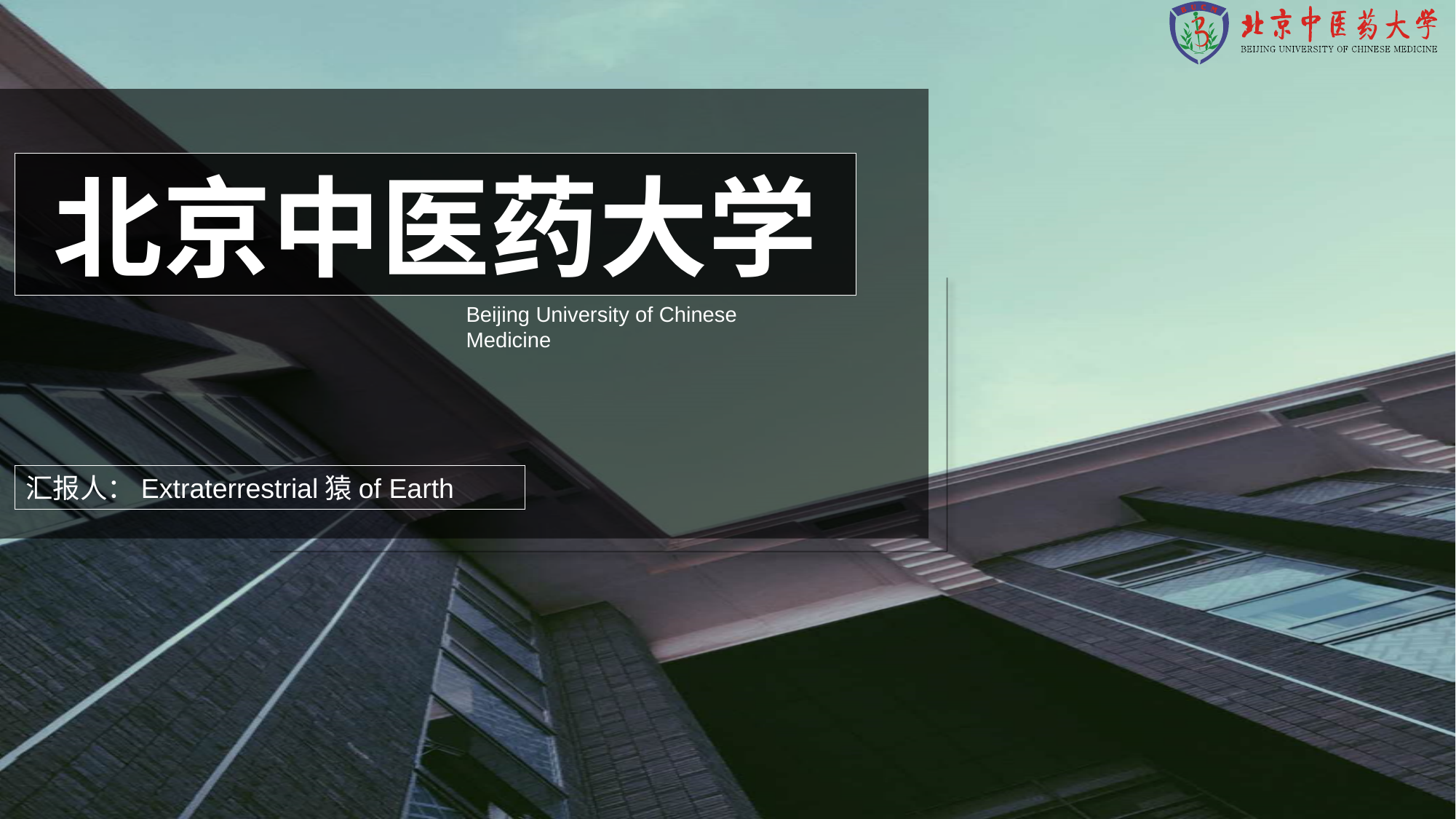

北京中医药大学
Beijing University of Chinese Medicine
汇报人：Extraterrestrial猿of Earth